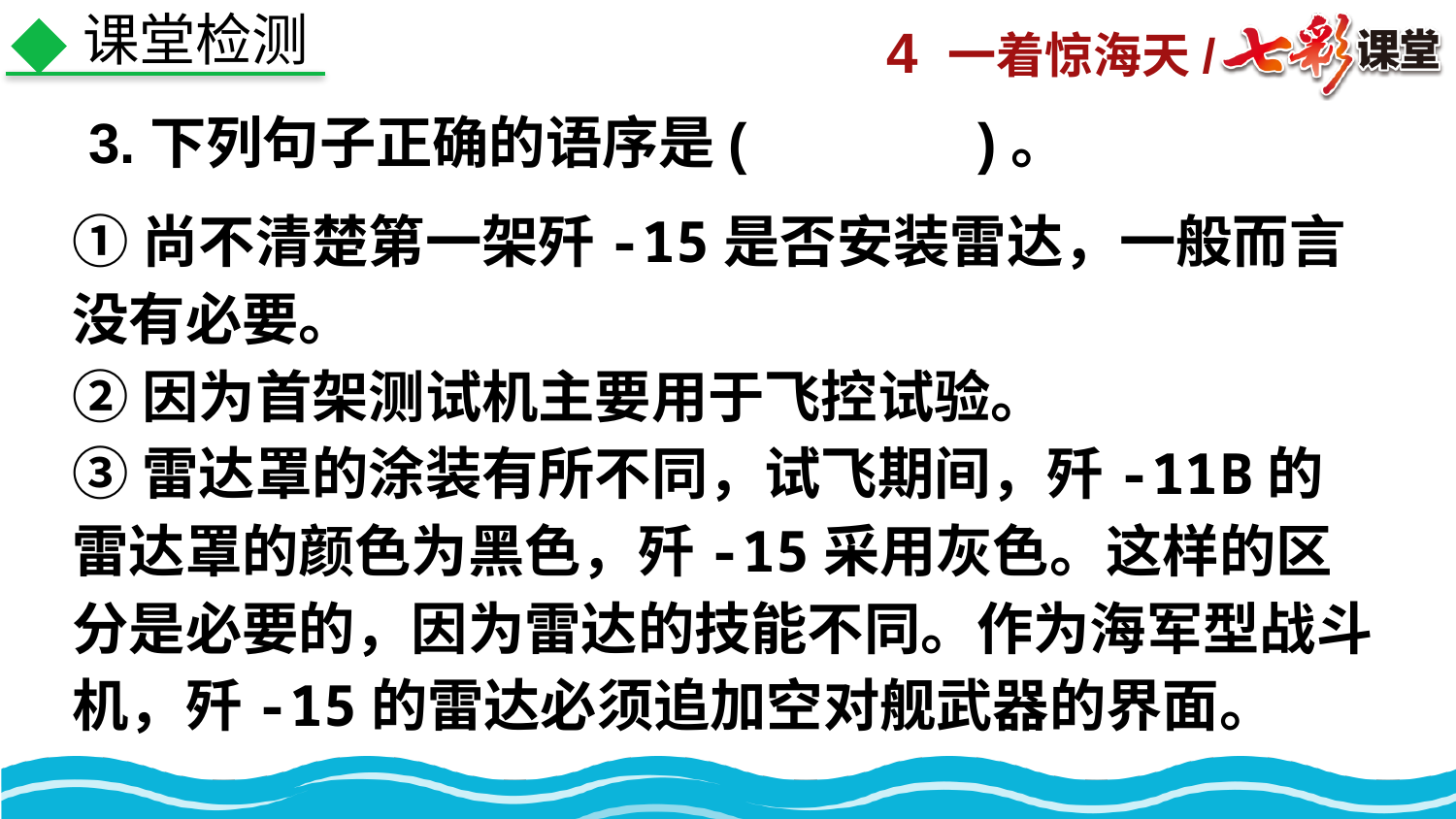

课堂检测

3.下列句子正确的语序是(　　       )。
①尚不清楚第一架歼-15是否安装雷达，一般而言没有必要。
②因为首架测试机主要用于飞控试验。
③雷达罩的涂装有所不同，试飞期间，歼-11B的雷达罩的颜色为黑色，歼-15采用灰色。这样的区分是必要的，因为雷达的技能不同。作为海军型战斗机，歼-15的雷达必须追加空对舰武器的界面。